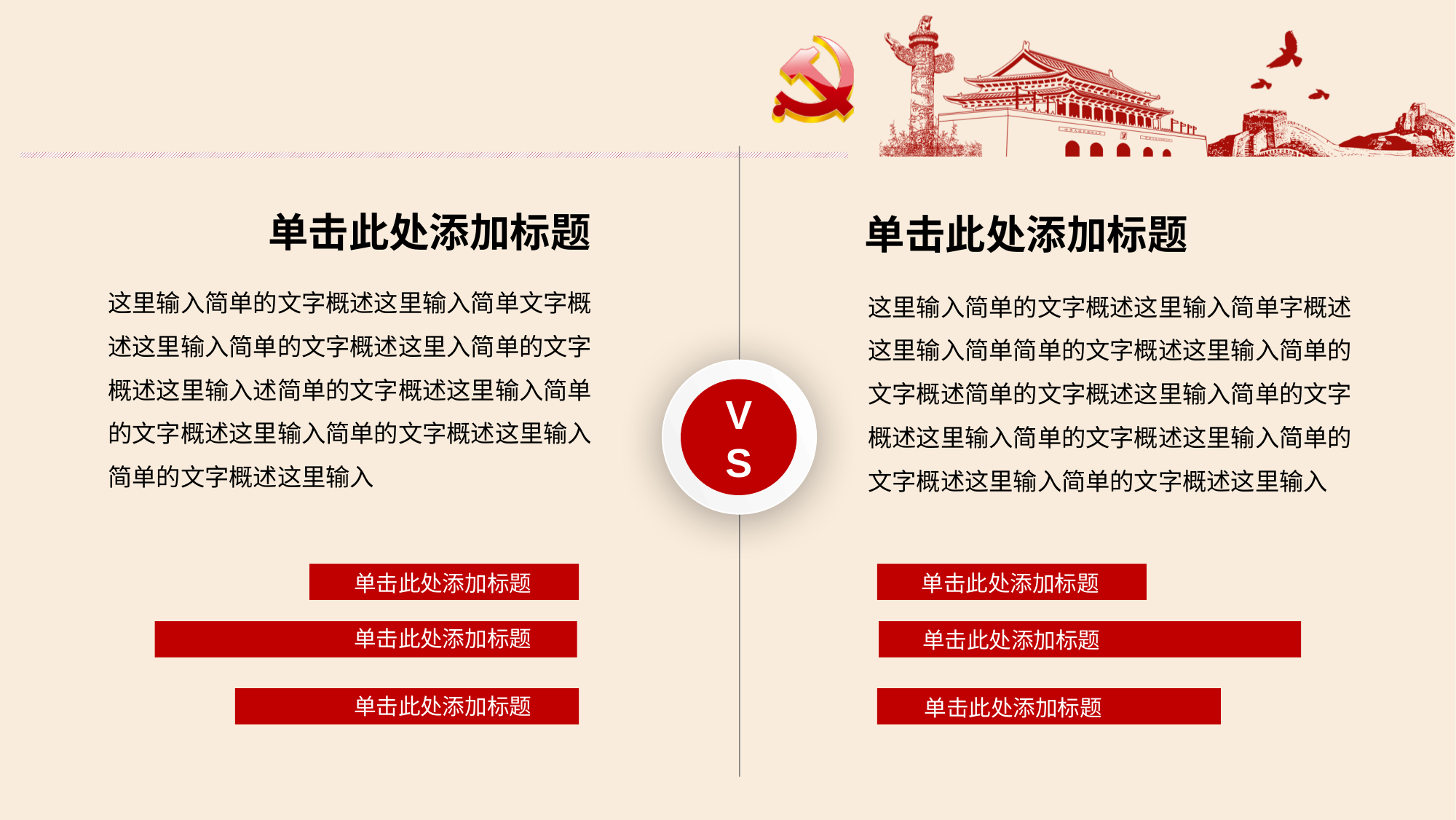

单击此处添加标题
单击此处添加标题
这里输入简单的文字概述这里输入简单文字概
述这里输入简单的文字概述这里入简单的文字
概述这里输入述简单的文字概述这里输入简单
的文字概述这里输入简单的文字概述这里输入
简单的文字概述这里输入
这里输入简单的文字概述这里输入简单字概述这里输入简单简单的文字概述这里输入简单的文字概述简单的文字概述这里输入简单的文字概述这里输入简单的文字概述这里输入简单的文字概述这里输入简单的文字概述这里输入

VS
VS

单击此处添加标题

单击此处添加标题
单击此处添加标题
单击此处添加标题

单击此处添加标题

单击此处添加标题